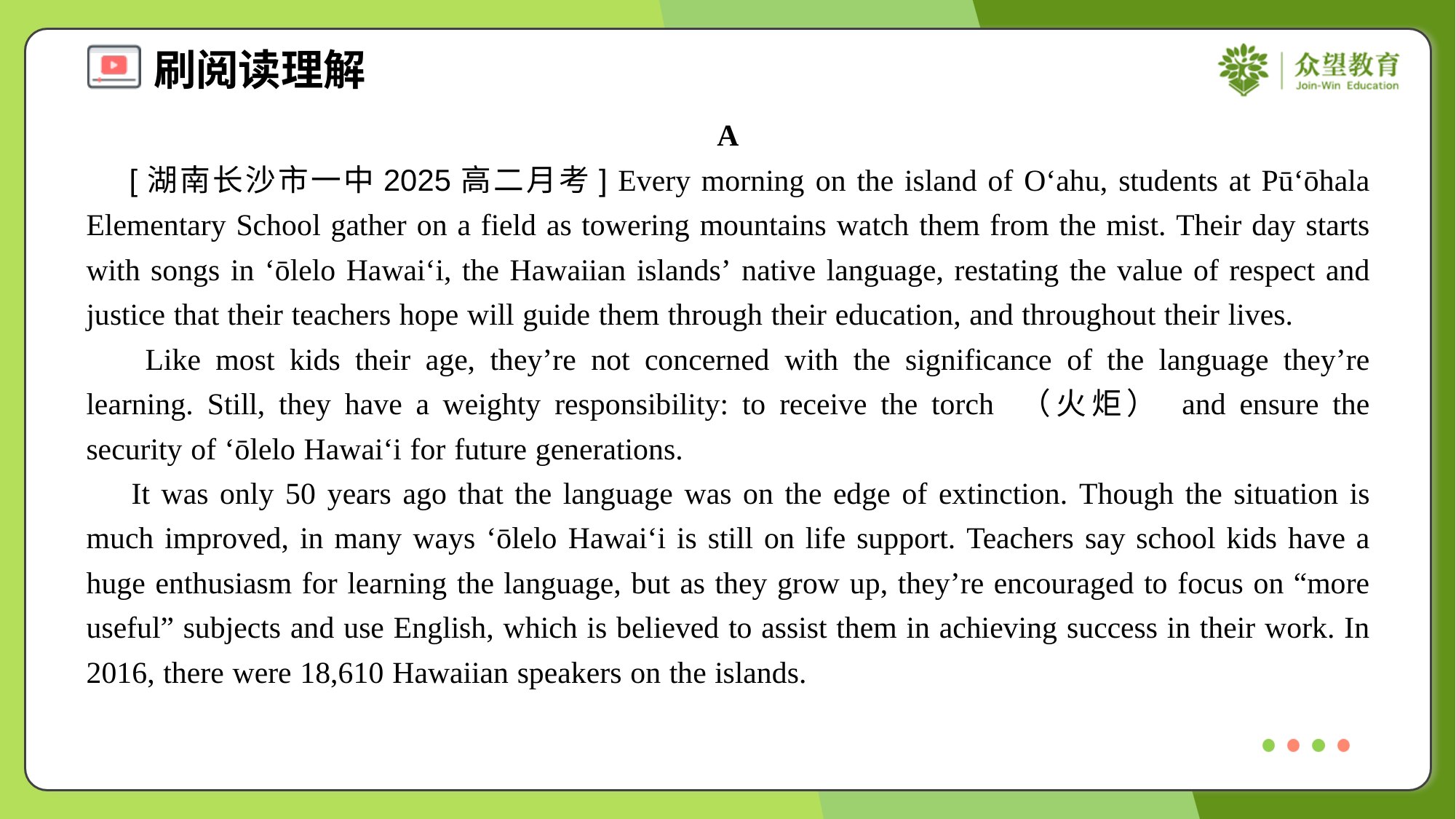

A
    [湖南长沙市一中2025高二月考] Every morning on the island of O‘ahu, students at Pū‘ōhala Elementary School gather on a field as towering mountains watch them from the mist. Their day starts with songs in ‘ōlelo Hawai‘i, the Hawaiian islands’ native language, restating the value of respect and justice that their teachers hope will guide them through their education, and throughout their lives.
    Like most kids their age, they’re not concerned with the significance of the language they’re learning. Still, they have a weighty responsibility: to receive the torch （火炬） and ensure the security of ‘ōlelo Hawai‘i for future generations.
    It was only 50 years ago that the language was on the edge of extinction. Though the situation is much improved, in many ways ‘ōlelo Hawai‘i is still on life support. Teachers say school kids have a huge enthusiasm for learning the language, but as they grow up, they’re encouraged to focus on “more useful” subjects and use English, which is believed to assist them in achieving success in their work. In 2016, there were 18,610 Hawaiian speakers on the islands.